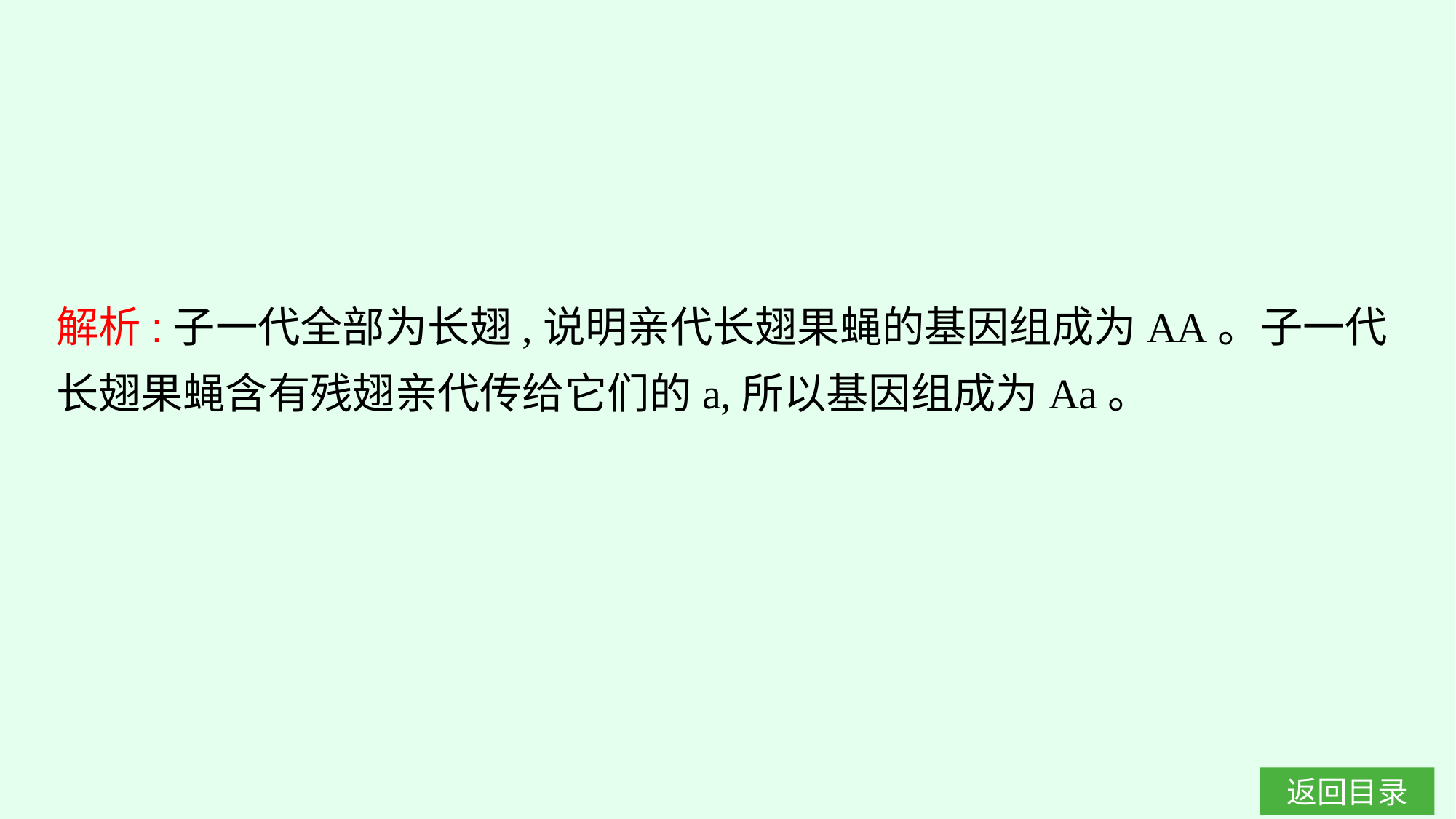

解析:子一代全部为长翅,说明亲代长翅果蝇的基因组成为AA。子一代长翅果蝇含有残翅亲代传给它们的a,所以基因组成为Aa。